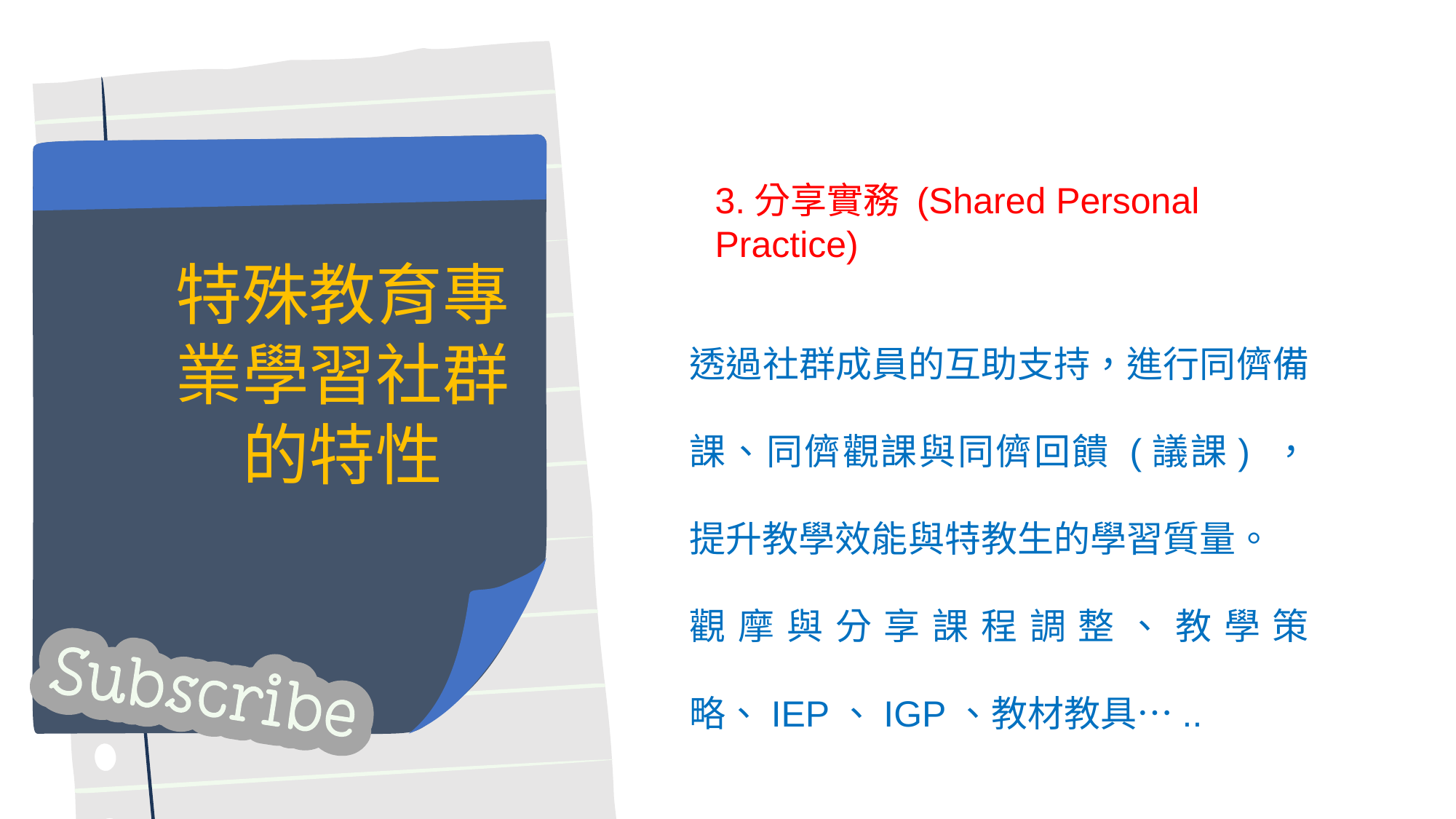

3.分享實務 (Shared Personal Practice)
透過社群成員的互助支持，進行同儕備課、同儕觀課與同儕回饋 (議課) ，提升教學效能與特教生的學習質量。
觀摩與分享課程調整、教學策略、IEP、IGP、教材教具…..
特殊教育專業學習社群的特性